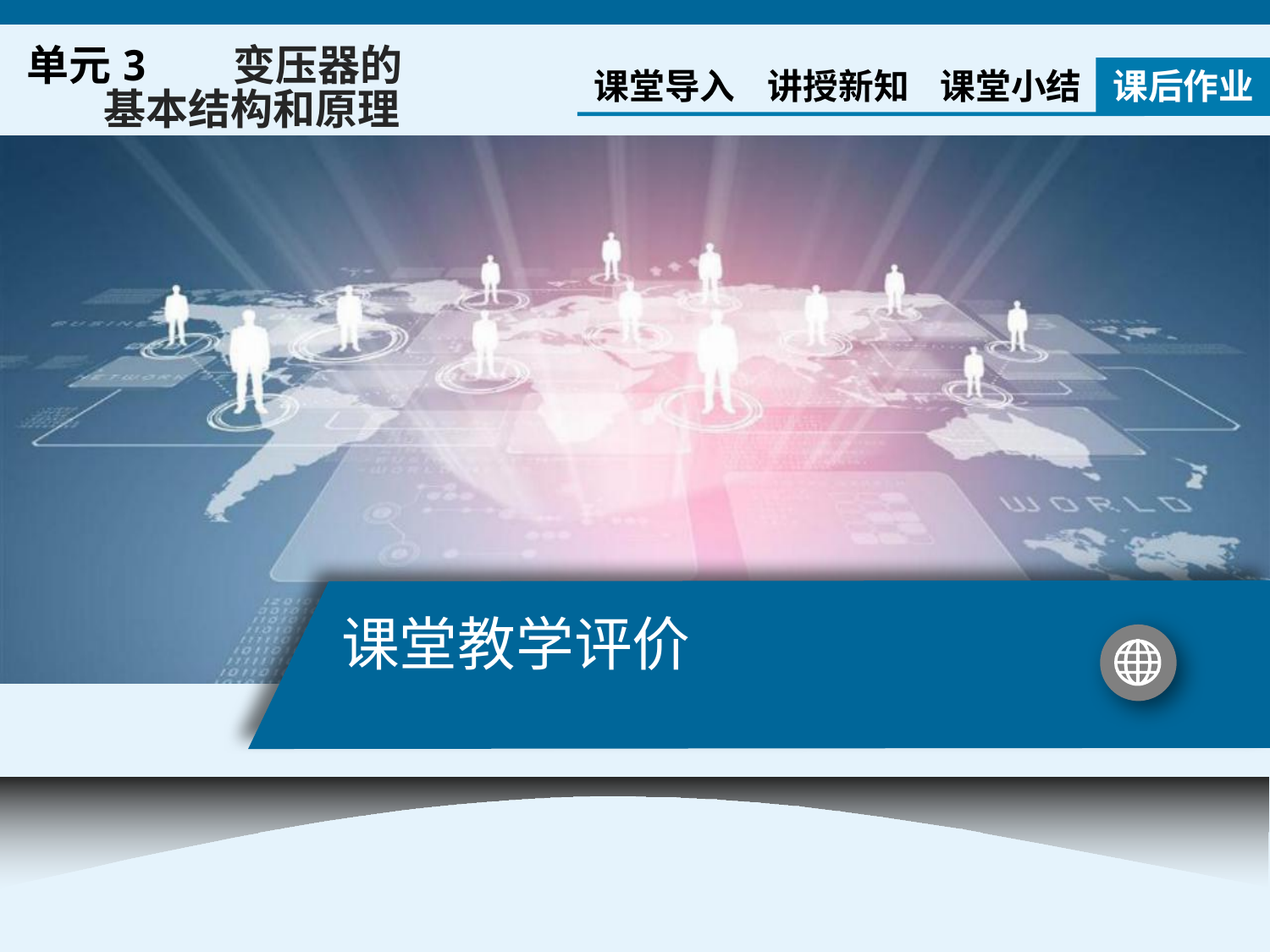

单元3   变压器的
       基本结构和原理
课堂导入
讲授新知
课堂小结
课后作业
# 课堂教学评价